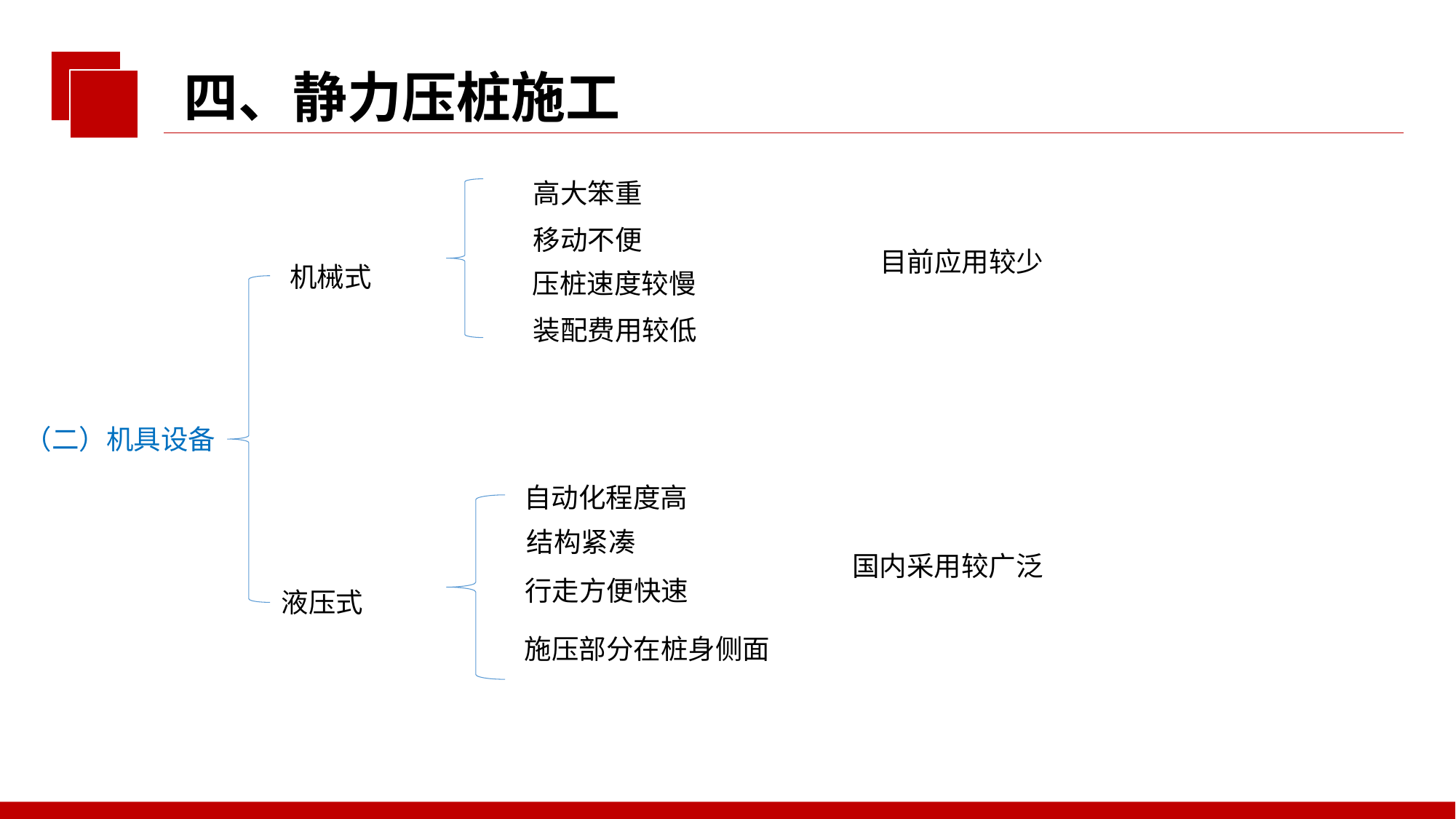

四、静力压桩施工
高大笨重

移动不便
目前应用较少
机械式
压桩速度较慢

装配费用较低
（二）机具设备
自动化程度高

结构紧凑
国内采用较广泛
行走方便快速
液压式
施压部分在桩身侧面